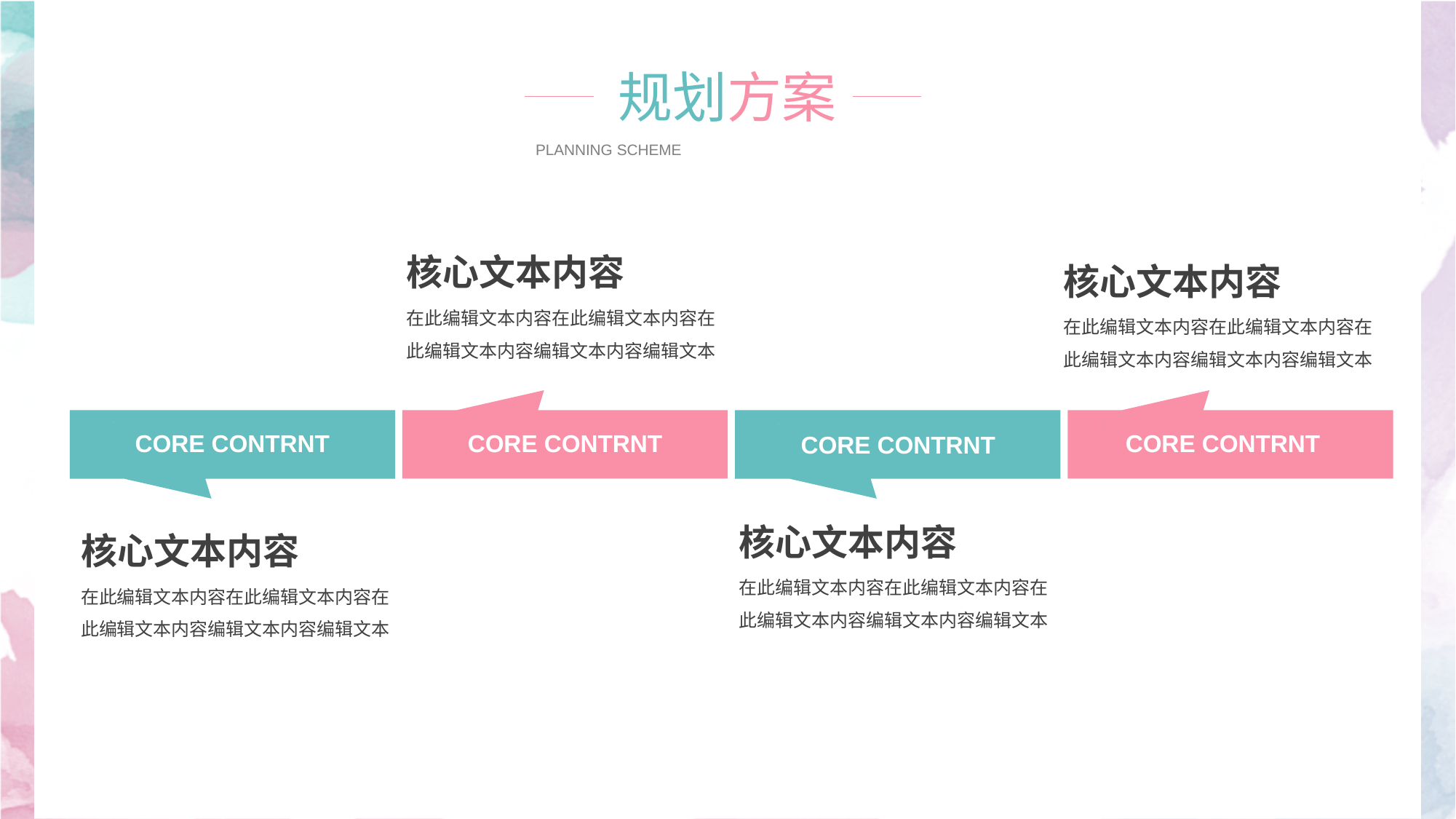

规划方案
PLANNING SCHEME
核心文本内容
核心文本内容
在此编辑文本内容在此编辑文本内容在此编辑文本内容编辑文本内容编辑文本
在此编辑文本内容在此编辑文本内容在此编辑文本内容编辑文本内容编辑文本

CORE CONTRNT
核心文本内容
核心文本内容
在此编辑文本内容在此编辑文本内容在此编辑文本内容编辑文本内容编辑文本
在此编辑文本内容在此编辑文本内容在此编辑文本内容编辑文本内容编辑文本
CORE CONTRNT
CORE CONTRNT
CORE CONTRNT